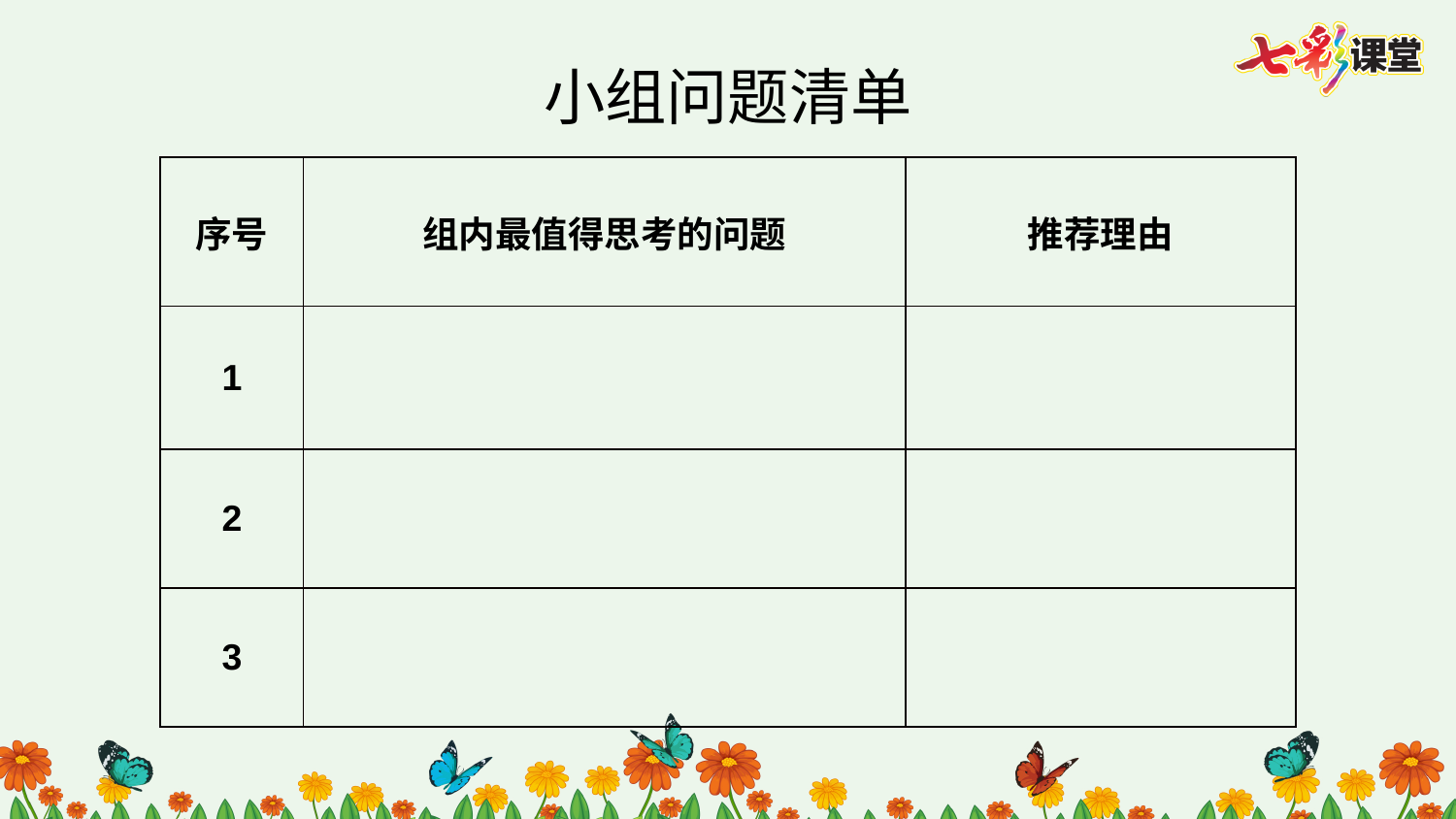

小组问题清单
| 序号 | 组内最值得思考的问题 | 推荐理由 |
| --- | --- | --- |
| 1 |  |  |
| 2 |  |  |
| 3 |  |  |